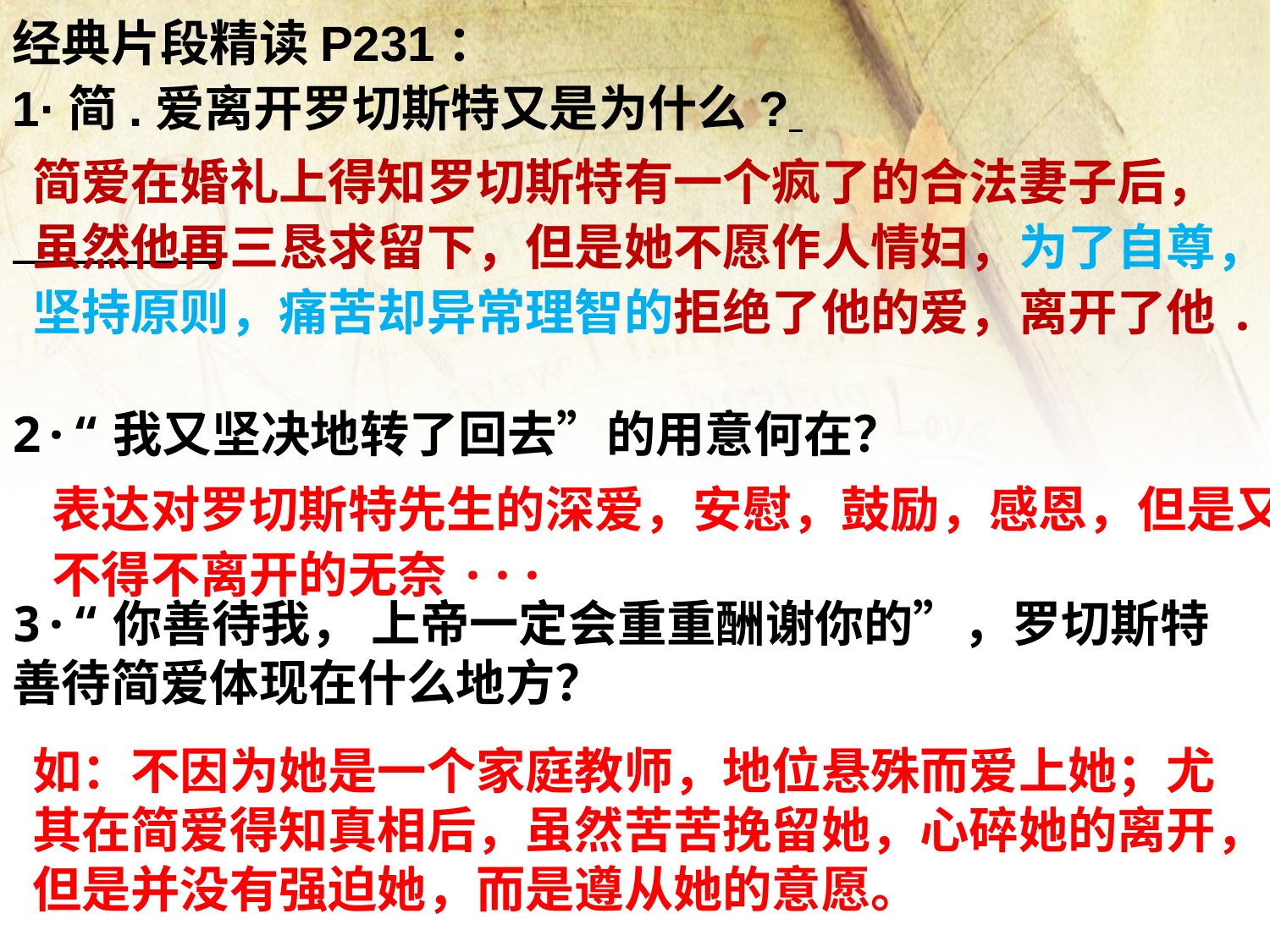

经典片段精读P231：
1·简.爱离开罗切斯特又是为什么?

2·“我又坚决地转了回去”的用意何在？

3·“你善待我， 上帝一定会重重酬谢你的”，罗切斯特善待简爱体现在什么地方？
简爱在婚礼上得知罗切斯特有一个疯了的合法妻子后，
虽然他再三恳求留下，但是她不愿作人情妇，为了自尊，
坚持原则，痛苦却异常理智的拒绝了他的爱，离开了他.
表达对罗切斯特先生的深爱，安慰，鼓励，感恩，但是又不得不离开的无奈···

如：不因为她是一个家庭教师，地位悬殊而爱上她；尤其在简爱得知真相后，虽然苦苦挽留她，心碎她的离开，但是并没有强迫她，而是遵从她的意愿。